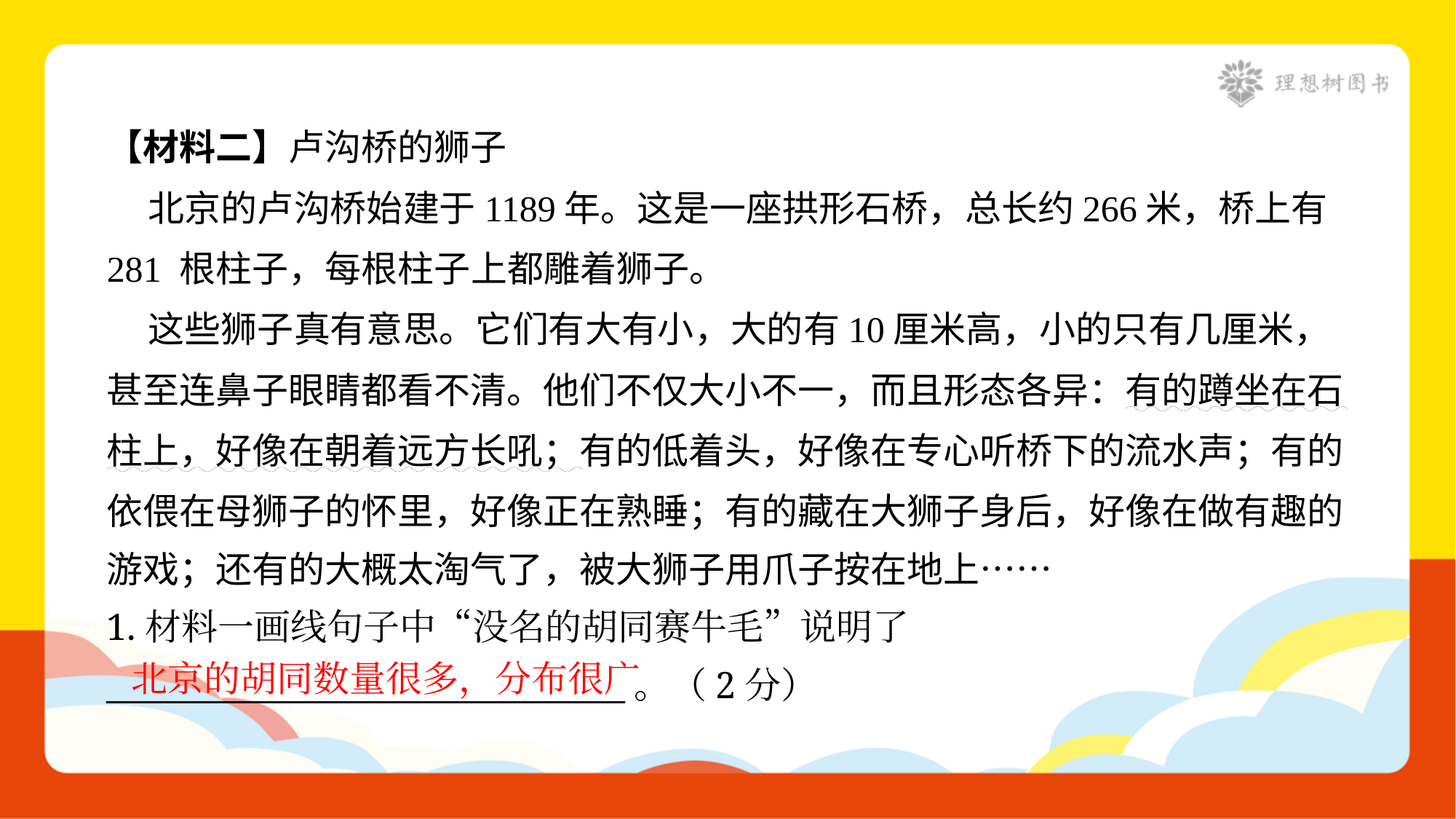

【材料二】卢沟桥的狮子
    北京的卢沟桥始建于1189年。这是一座拱形石桥，总长约266米，桥上有
281 根柱子，每根柱子上都雕着狮子。
    这些狮子真有意思。它们有大有小，大的有10厘米高，小的只有几厘米，
甚至连鼻子眼睛都看不清。他们不仅大小不一，而且形态各异：有的蹲坐在石
柱上，好像在朝着远方长吼；有的低着头，好像在专心听桥下的流水声；有的
依偎在母狮子的怀里，好像正在熟睡；有的藏在大狮子身后，好像在做有趣的
游戏；还有的大概太淘气了，被大狮子用爪子按在地上……
1.材料一画线句子中“没名的胡同赛牛毛”说明了
_______________________________。（2分）
北京的胡同数量很多，分布很广